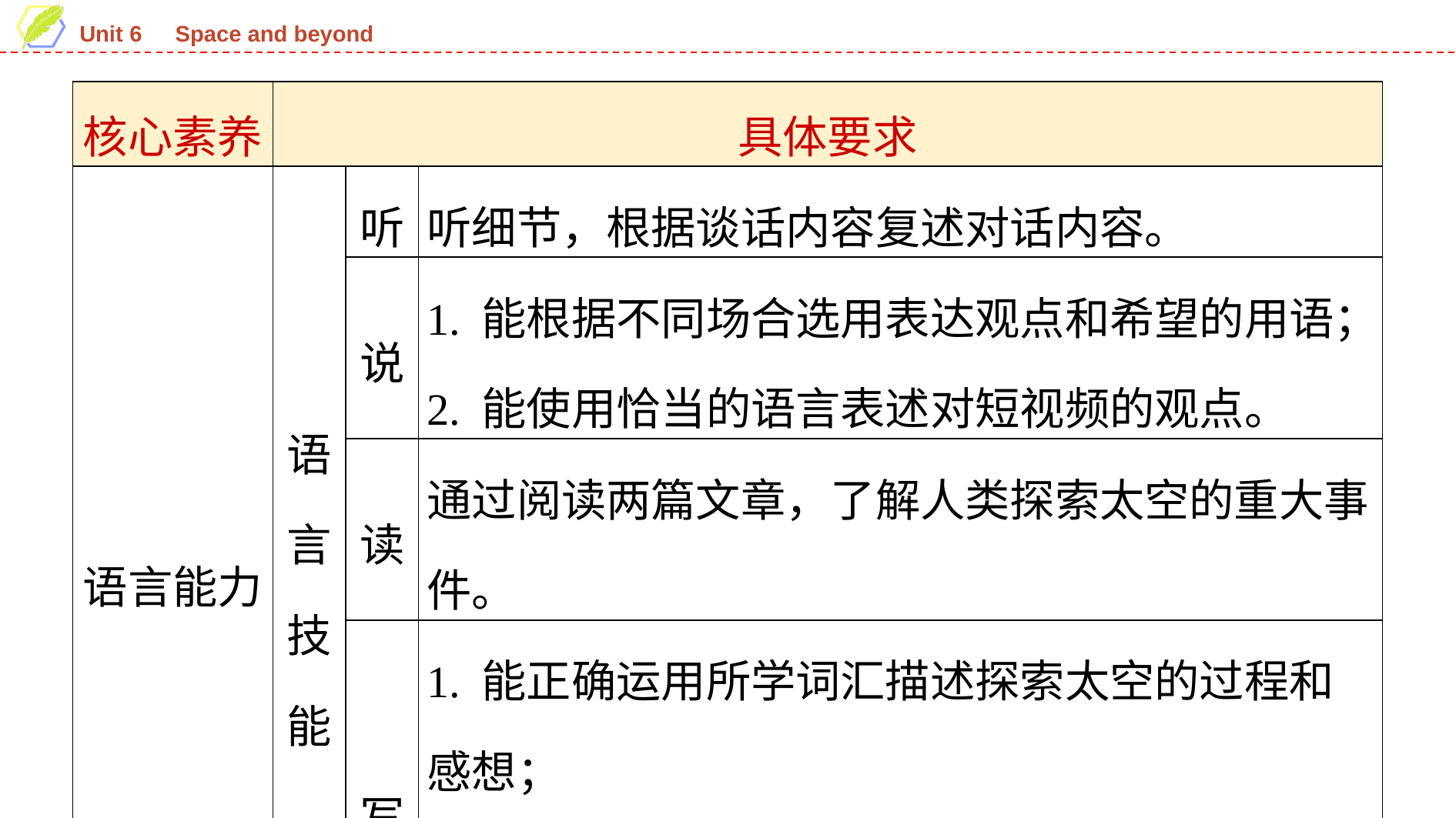

| 核心素养 | 具体要求 |  |  |
| --- | --- | --- | --- |
| 语言能力 | 语言技能 | 听 | 听细节，根据谈话内容复述对话内容。 |
|  |  | 说 | 1. 能根据不同场合选用表达观点和希望的用语； 2. 能使用恰当的语言表述对短视频的观点。 |
|  |  | 读 | 通过阅读两篇文章，了解人类探索太空的重大事件。 |
|  |  | 写 | 1. 能正确运用所学词汇描述探索太空的过程和感想； 2. 能写一篇语言精练、结构清晰的太空生活日记。 |